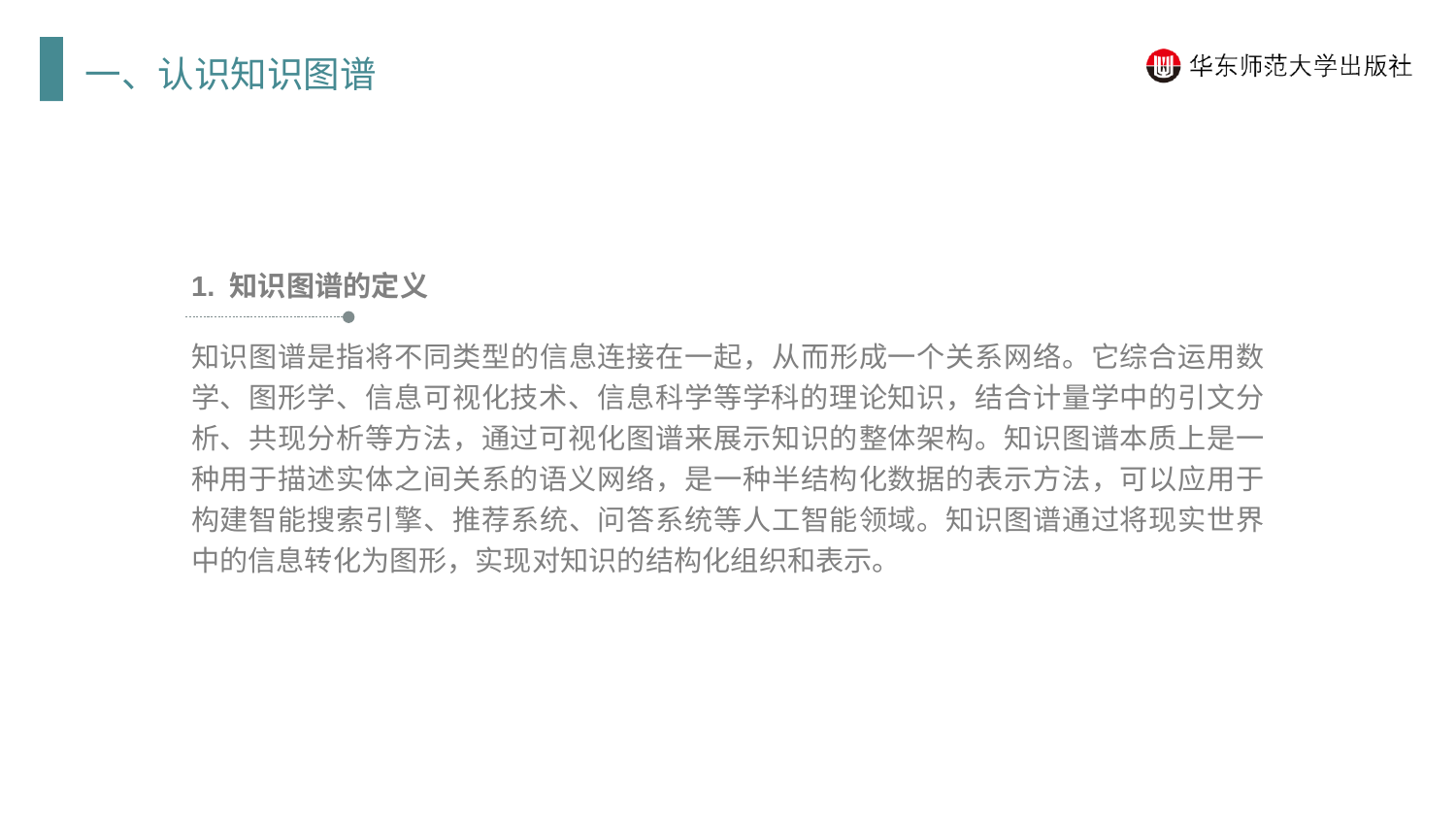

一、认识知识图谱
1. 知识图谱的定义
知识图谱是指将不同类型的信息连接在一起，从而形成一个关系网络。它综合运用数学、图形学、信息可视化技术、信息科学等学科的理论知识，结合计量学中的引文分析、共现分析等方法，通过可视化图谱来展示知识的整体架构。知识图谱本质上是一种用于描述实体之间关系的语义网络，是一种半结构化数据的表示方法，可以应用于构建智能搜索引擎、推荐系统、问答系统等人工智能领域。知识图谱通过将现实世界中的信息转化为图形，实现对知识的结构化组织和表示。